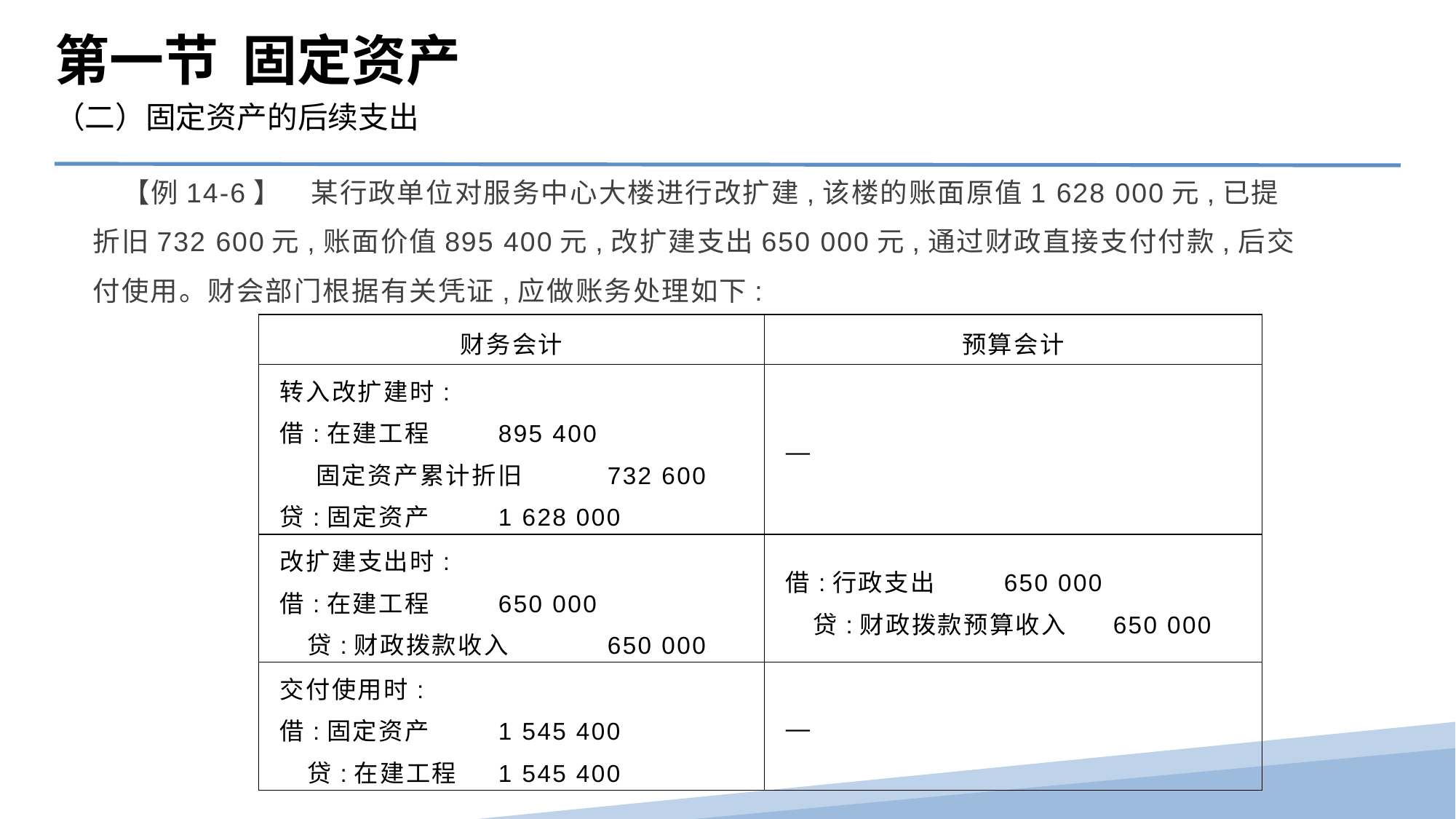

第一节  固定资产
（二）固定资产的后续支出
   【例14-6】　某行政单位对服务中心大楼进行改扩建,该楼的账面原值1 628 000元,已提折旧732 600元,账面价值895 400元,改扩建支出650 000元,通过财政直接支付付款,后交付使用。财会部门根据有关凭证,应做账务处理如下:
| 财务会计 | 预算会计 |
| --- | --- |
| 转入改扩建时: 借:在建工程 895 400 固定资产累计折旧 732 600 贷:固定资产 1 628 000 | — |
| 改扩建支出时: 借:在建工程 650 000 贷:财政拨款收入 650 000 | 借:行政支出 650 000 贷:财政拨款预算收入 650 000 |
| 交付使用时: 借:固定资产 1 545 400 贷:在建工程 1 545 400 | — |